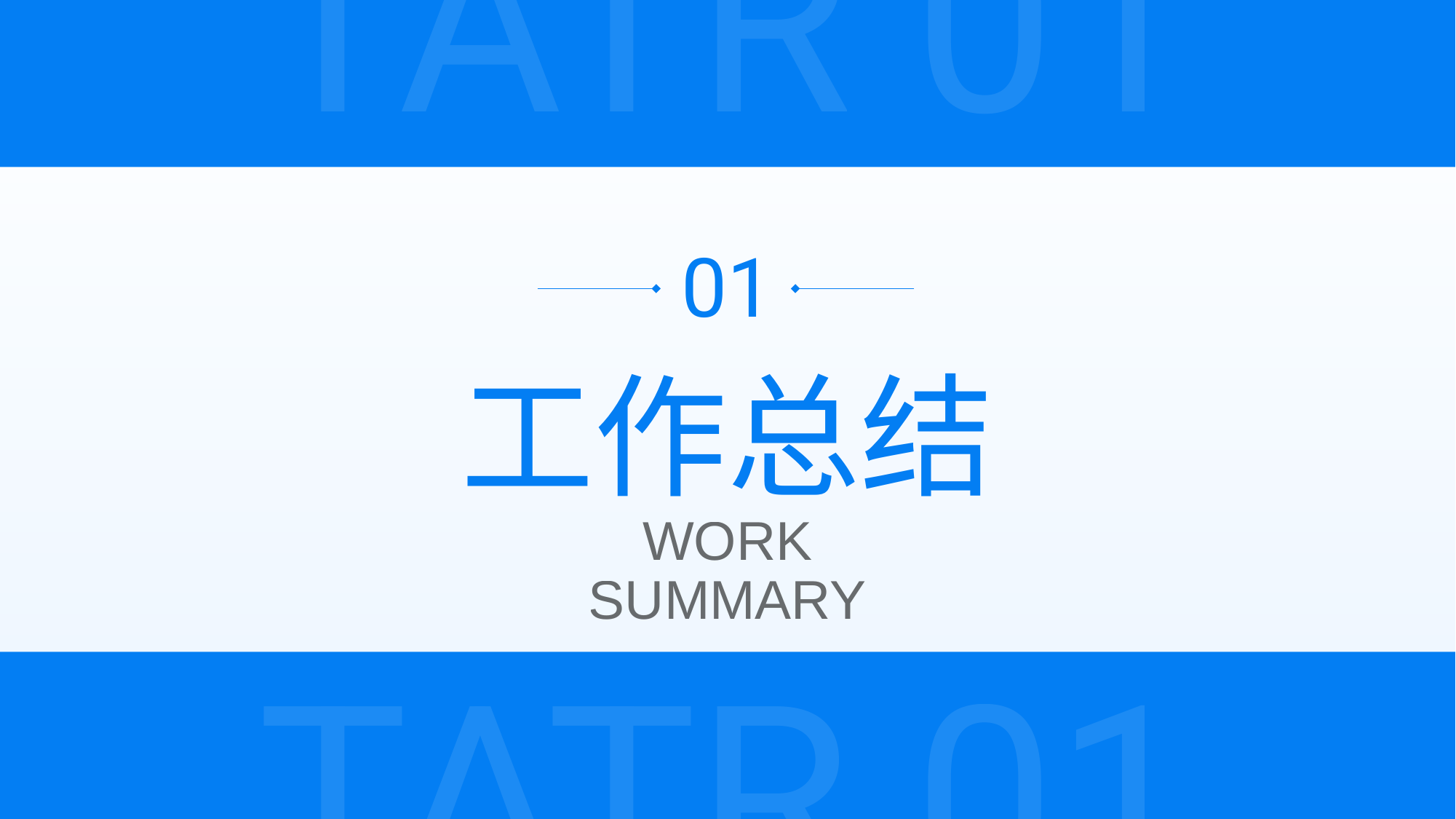

TATR 01

01
工作总结
WORK SUMMARY
TATR 01